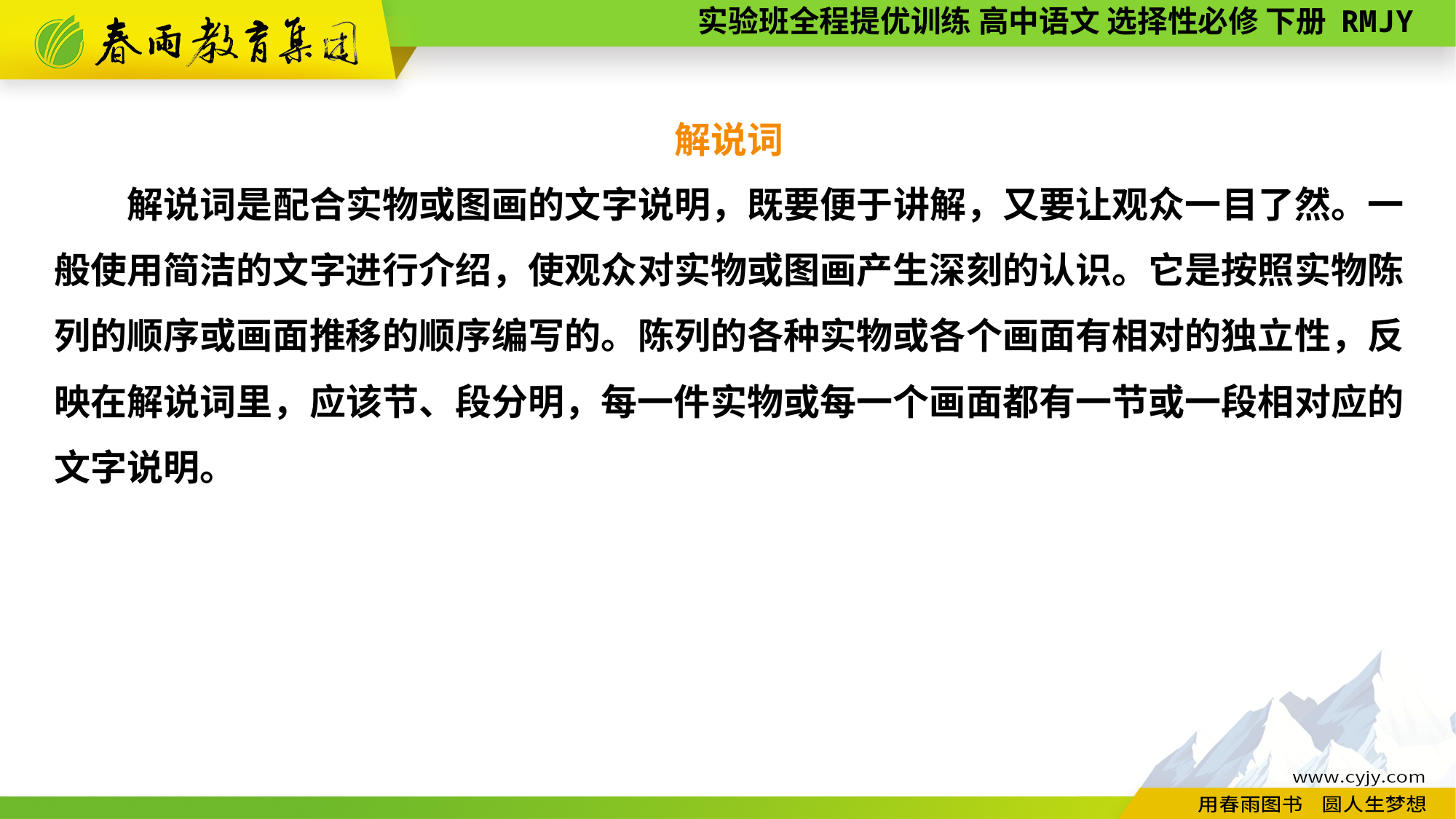

解说词
解说词是配合实物或图画的文字说明，既要便于讲解，又要让观众一目了然。一般使用简洁的文字进行介绍，使观众对实物或图画产生深刻的认识。它是按照实物陈列的顺序或画面推移的顺序编写的。陈列的各种实物或各个画面有相对的独立性，反映在解说词里，应该节、段分明，每一件实物或每一个画面都有一节或一段相对应的文字说明。